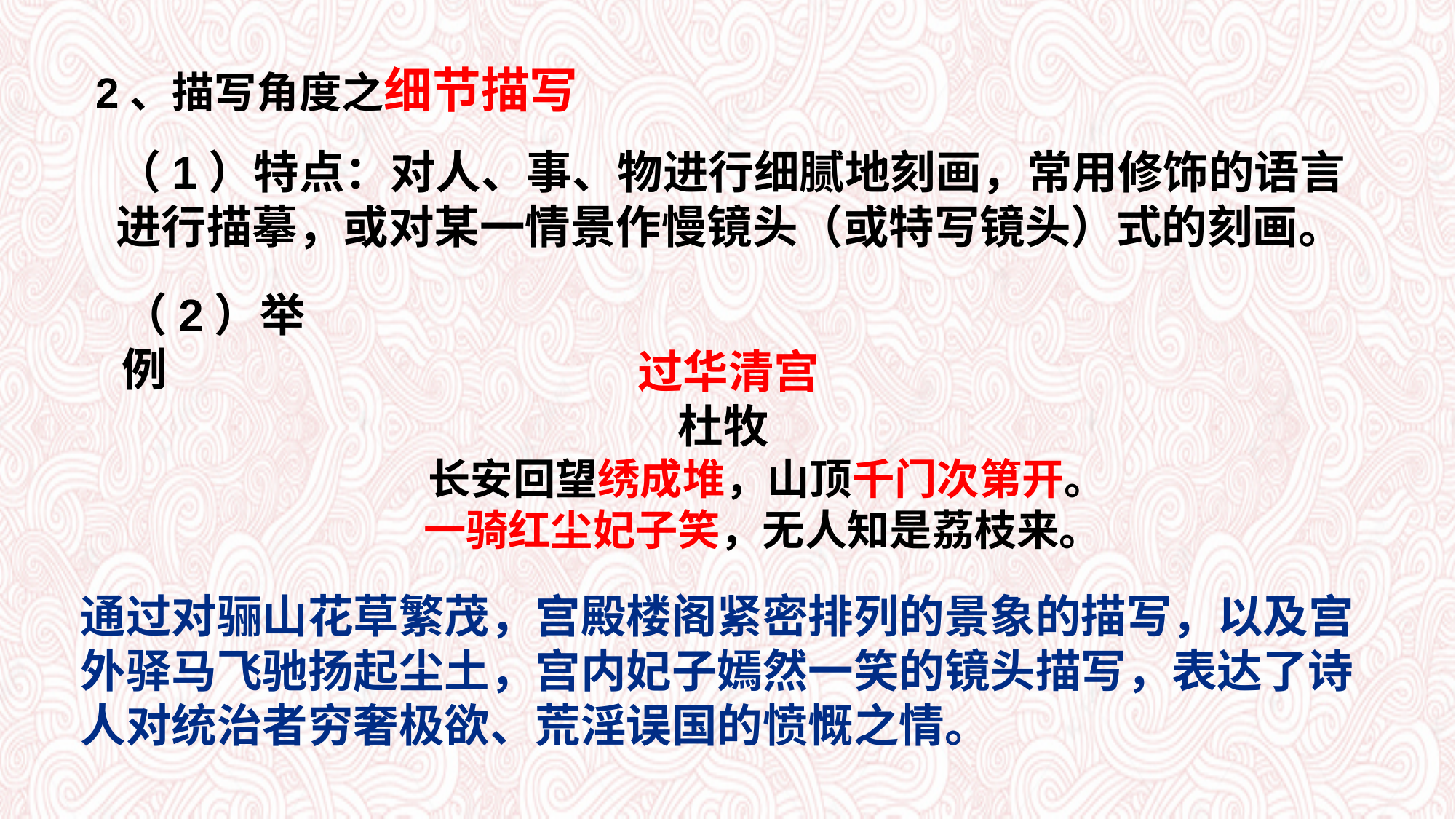

2、描写角度之细节描写
（1）特点：对人、事、物进行细腻地刻画，常用修饰的语言进行描摹，或对某一情景作慢镜头（或特写镜头）式的刻画。
（2）举例
过华清宫
杜牧
       长安回望绣成堆，山顶千门次第开。
      一骑红尘妃子笑，无人知是荔枝来。
通过对骊山花草繁茂，宫殿楼阁紧密排列的景象的描写，以及宫外驿马飞驰扬起尘土，宫内妃子嫣然一笑的镜头描写，表达了诗人对统治者穷奢极欲、荒淫误国的愤慨之情。